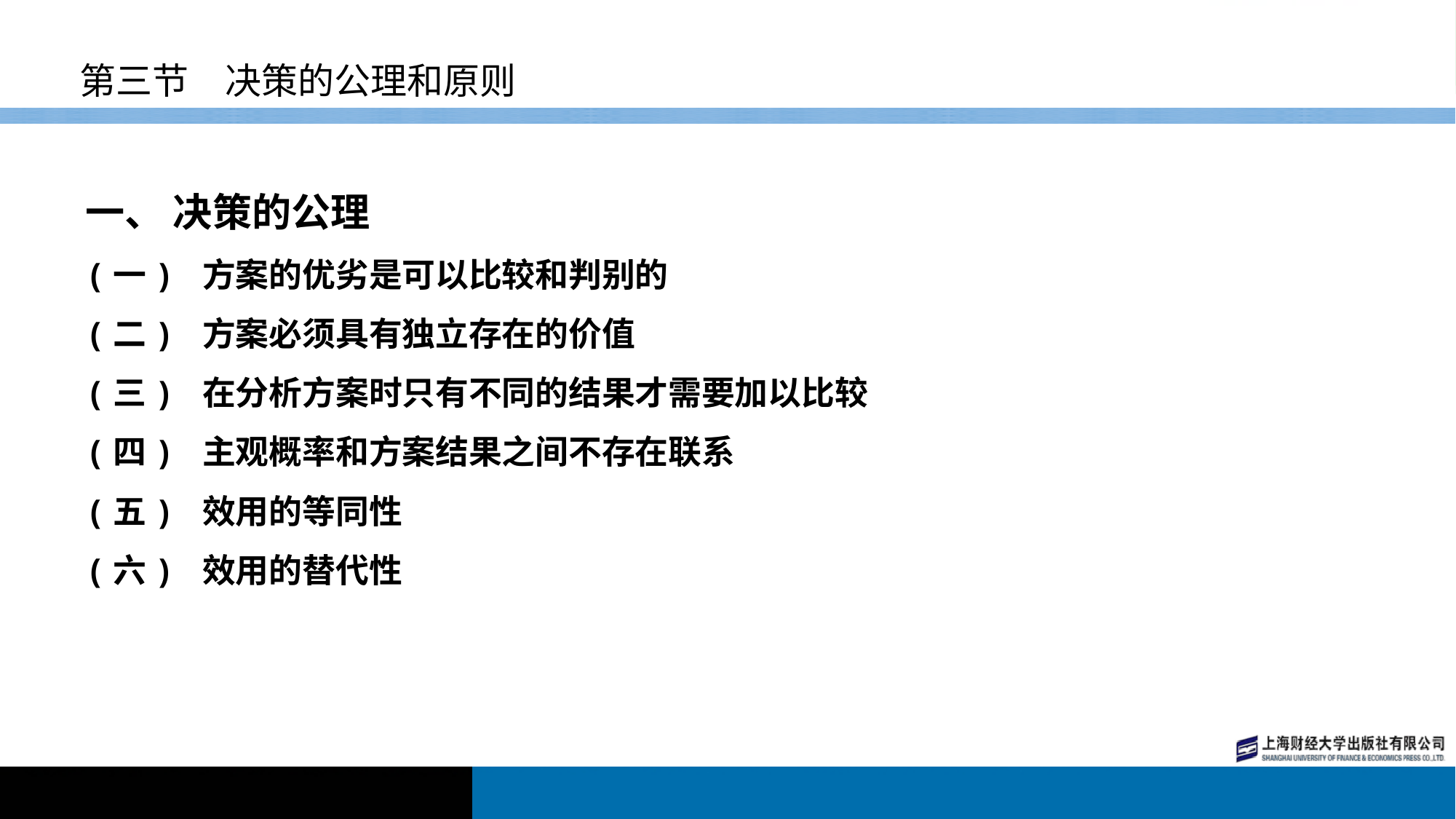

# 第三节　决策的公理和原则
一、 决策的公理
(一) 方案的优劣是可以比较和判别的
(二) 方案必须具有独立存在的价值
(三) 在分析方案时只有不同的结果才需要加以比较
(四) 主观概率和方案结果之间不存在联系
(五) 效用的等同性
(六) 效用的替代性
9